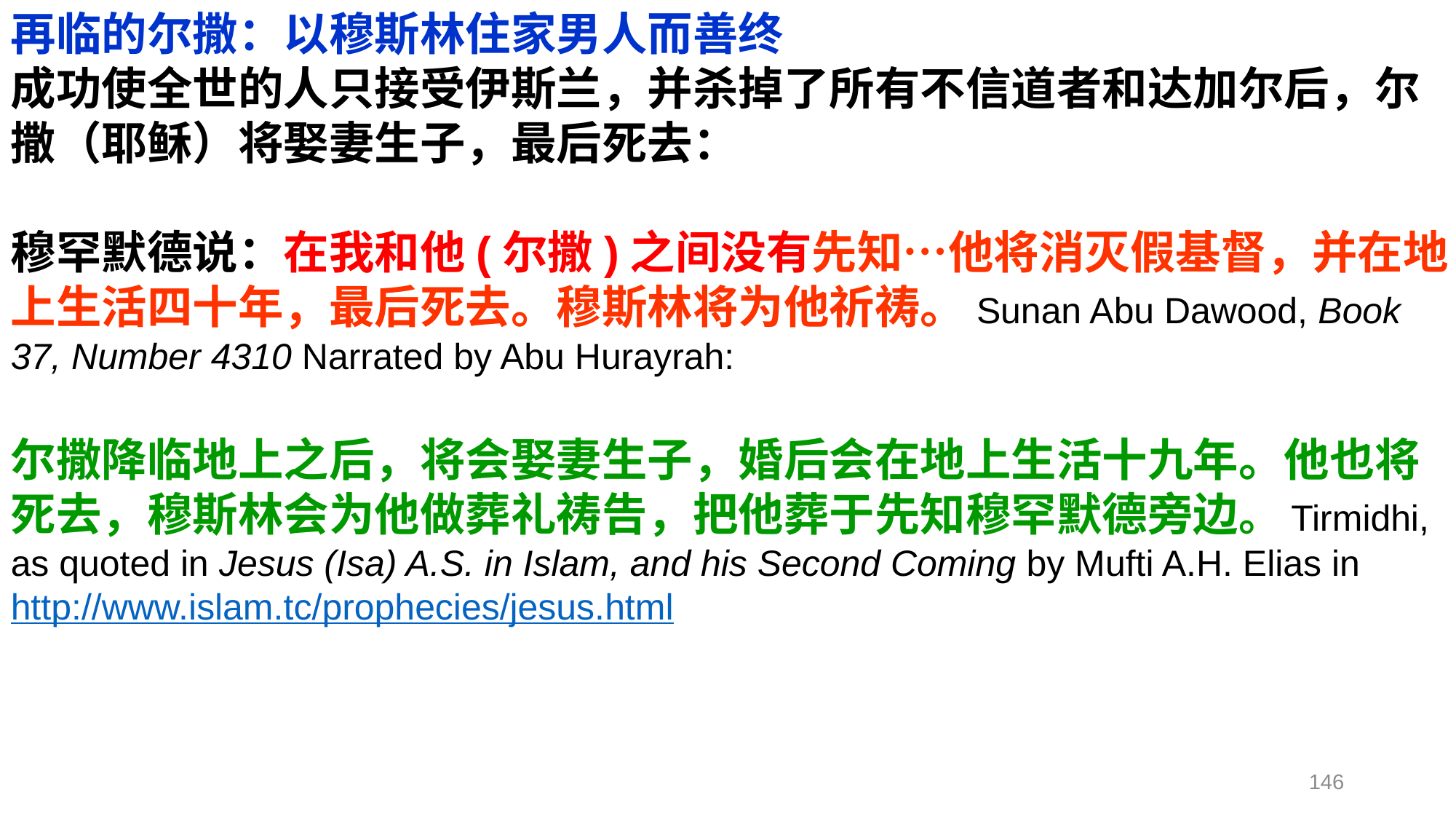

再临的尔撒：以穆斯林住家男人而善终
成功使全世的人只接受伊斯兰，并杀掉了所有不信道者和达加尔后，尔撒（耶稣）将娶妻生子，最后死去：

穆罕默德说：在我和他(尔撒)之间没有先知…他将消灭假基督，并在地上生活四十年，最后死去。穆斯林将为他祈祷。Sunan Abu Dawood, Book 37, Number 4310 Narrated by Abu Hurayrah:

尔撒降临地上之后，将会娶妻生子，婚后会在地上生活十九年。他也将死去，穆斯林会为他做葬礼祷告，把他葬于先知穆罕默德旁边。Tirmidhi, as quoted in Jesus (Isa) A.S. in Islam, and his Second Coming by Mufti A.H. Elias in http://www.islam.tc/prophecies/jesus.html
146